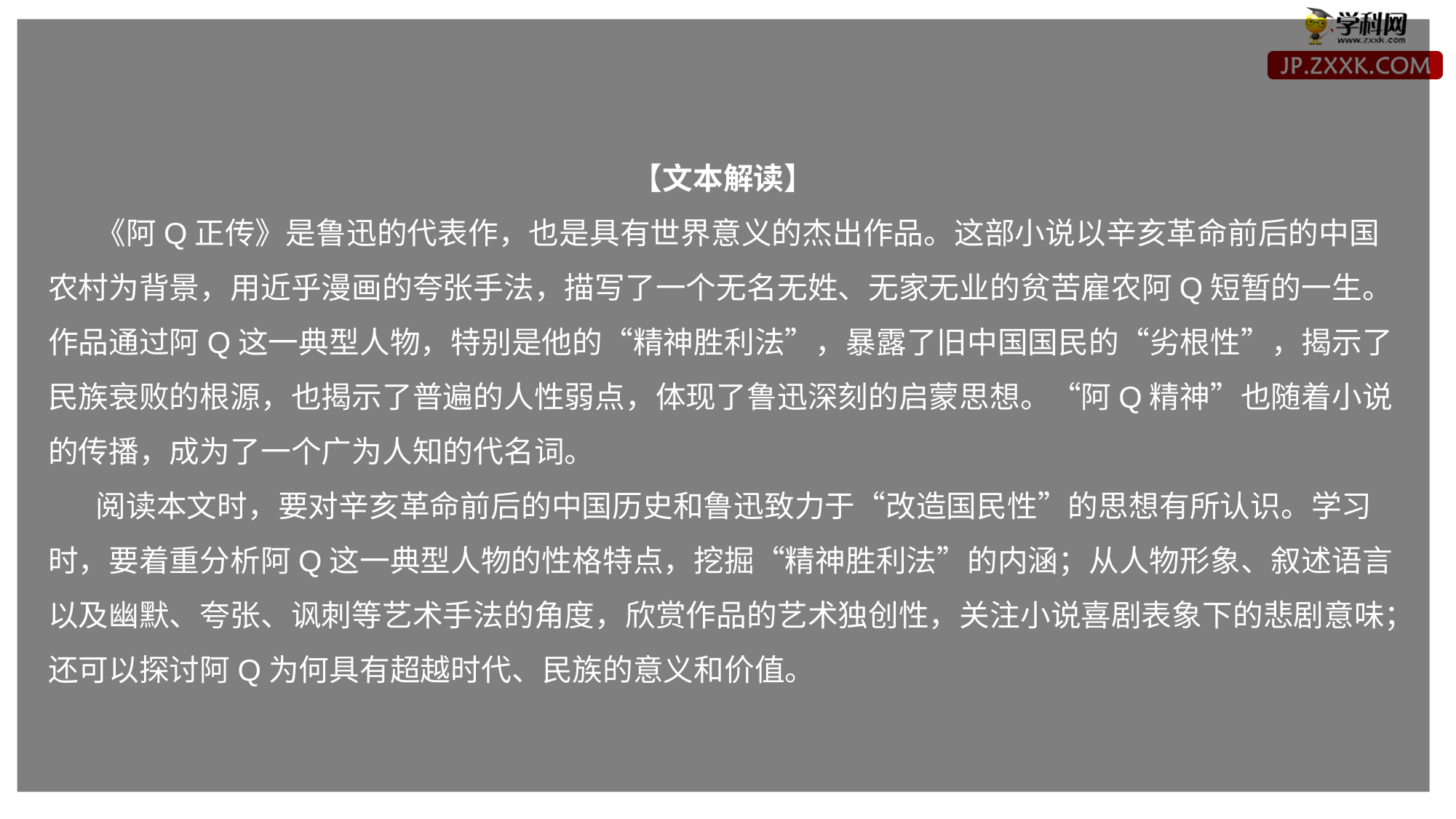

【文本解读】
      《阿Q正传》是鲁迅的代表作，也是具有世界意义的杰出作品。这部小说以辛亥革命前后的中国农村为背景，用近乎漫画的夸张手法，描写了一个无名无姓、无家无业的贫苦雇农阿Q短暂的一生。作品通过阿Q这一典型人物，特别是他的“精神胜利法”，暴露了旧中国国民的“劣根性”，揭示了民族衰败的根源，也揭示了普遍的人性弱点，体现了鲁迅深刻的启蒙思想。“阿Q精神”也随着小说的传播，成为了一个广为人知的代名词。
      阅读本文时，要对辛亥革命前后的中国历史和鲁迅致力于“改造国民性”的思想有所认识。学习时，要着重分析阿Q这一典型人物的性格特点，挖掘“精神胜利法”的内涵；从人物形象、叙述语言以及幽默、夸张、讽刺等艺术手法的角度，欣赏作品的艺术独创性，关注小说喜剧表象下的悲剧意味；还可以探讨阿Q为何具有超越时代、民族的意义和价值。